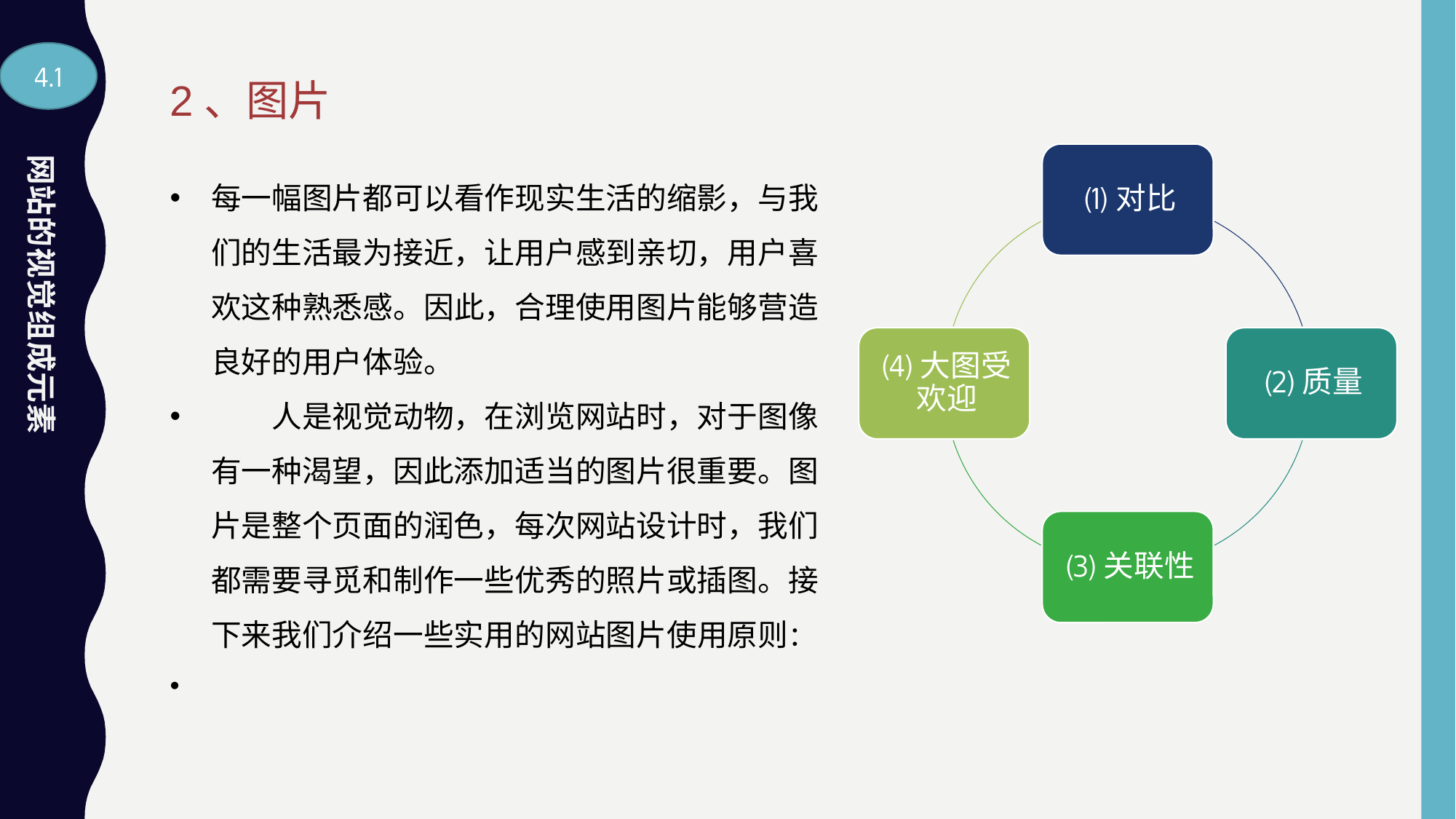

4.1
2、图片

每一幅图片都可以看作现实生活的缩影，与我们的生活最为接近，让用户感到亲切，用户喜欢这种熟悉感。因此，合理使用图片能够营造良好的用户体验。
　　人是视觉动物，在浏览网站时，对于图像有一种渴望，因此添加适当的图片很重要。图片是整个页面的润色，每次网站设计时，我们都需要寻觅和制作一些优秀的照片或插图。接下来我们介绍一些实用的网站图片使用原则：

网站的视觉组成元素
(1)对比
(2)质量
(3)关联性
(4)大图受欢迎